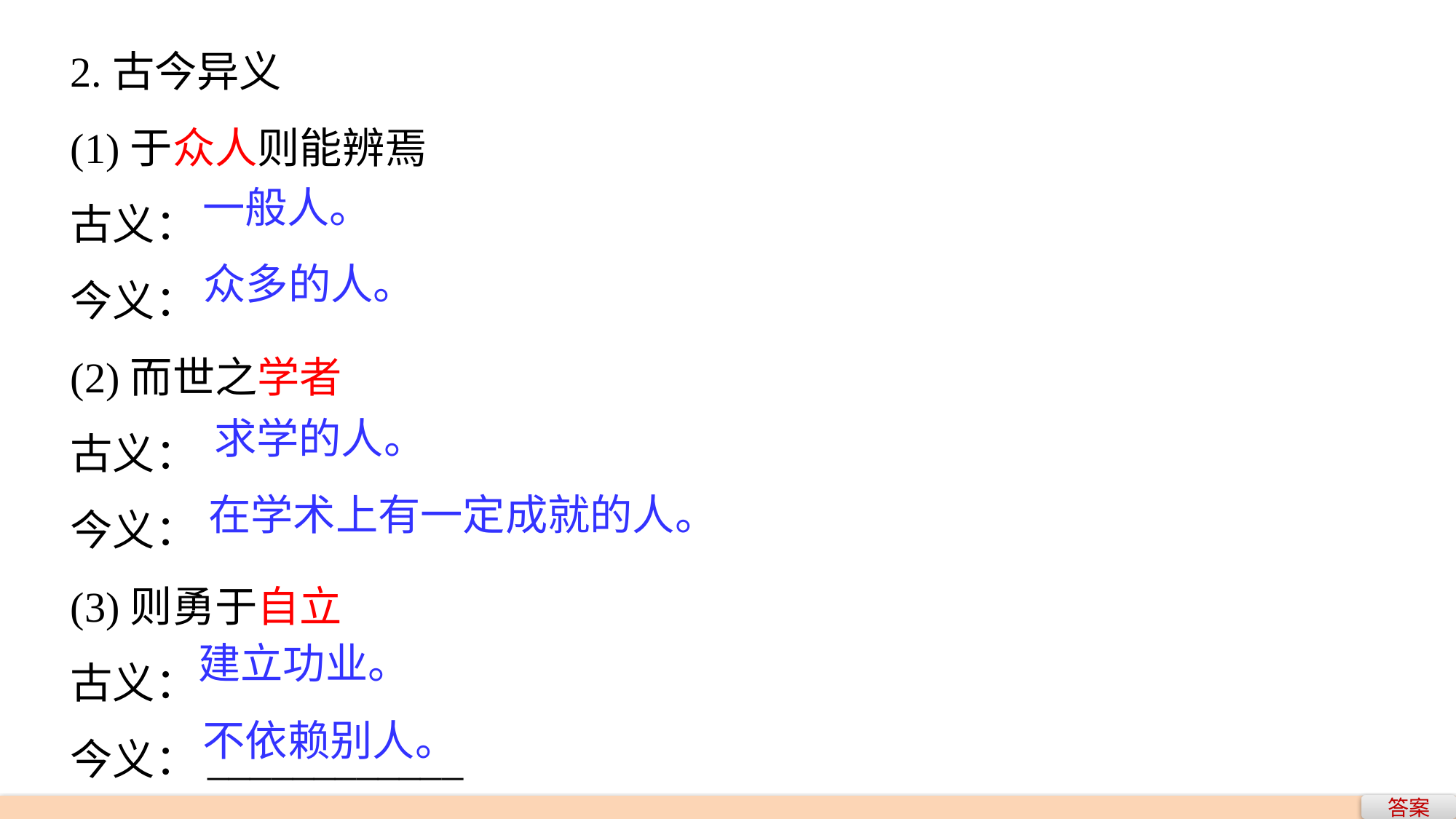

2.古今异义
(1)于众人则能辨焉
古义：
今义：
(2)而世之学者
古义：
今义：
(3)则勇于自立
古义：
今义：____________
一般人。
众多的人。
求学的人。
在学术上有一定成就的人。
建立功业。
不依赖别人。
答案